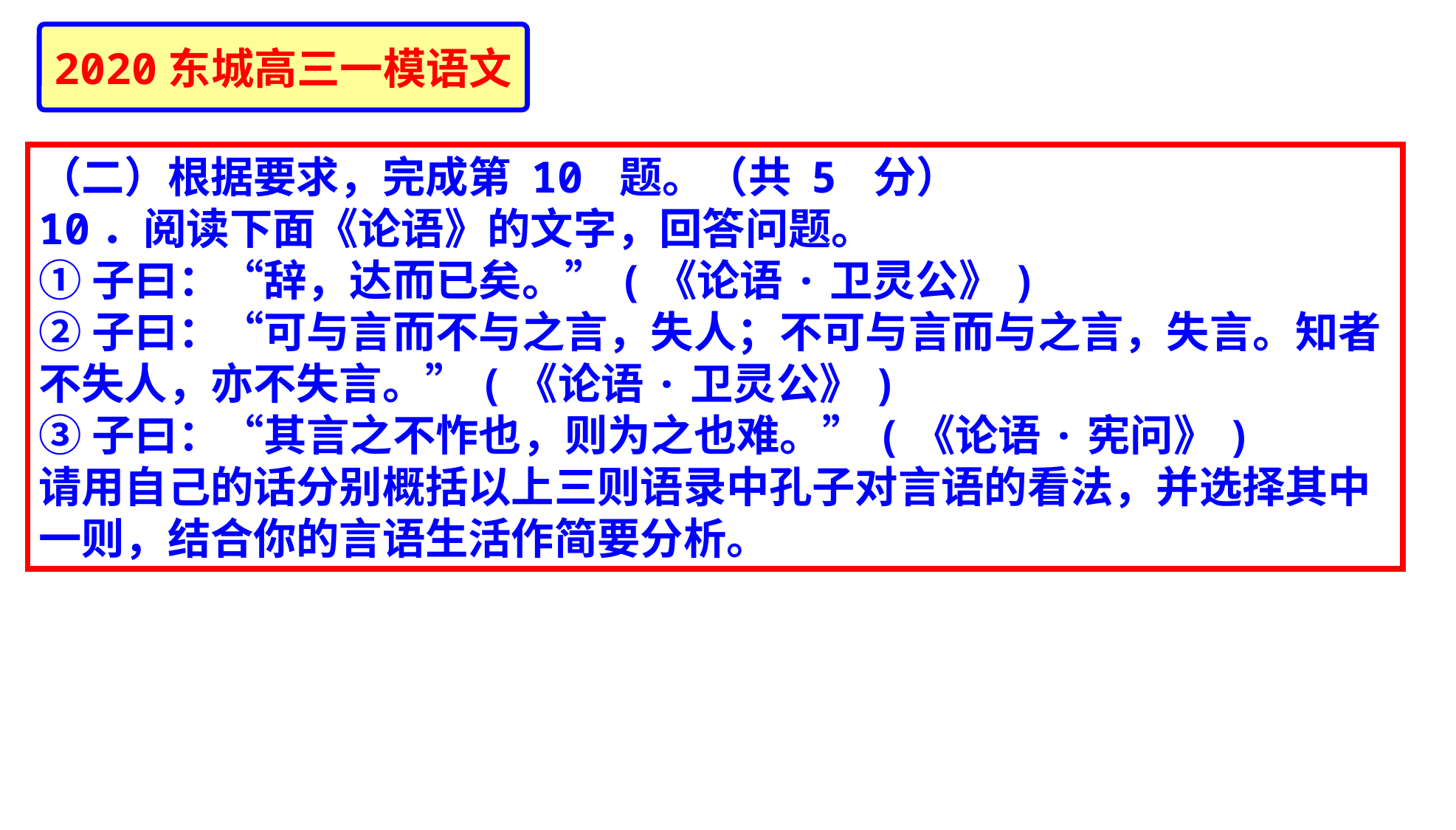

2020东城高三一模语文
（二）根据要求，完成第 10 题。（共 5 分）
10．阅读下面《论语》的文字，回答问题。
①子曰：“辞，达而已矣。”(《论语·卫灵公》)
②子曰：“可与言而不与之言，失人；不可与言而与之言，失言。知者不失人，亦不失言。”(《论语·卫灵公》)
③子曰：“其言之不怍也，则为之也难。”(《论语·宪问》)
请用自己的话分别概括以上三则语录中孔子对言语的看法，并选择其中一则，结合你的言语生活作简要分析。